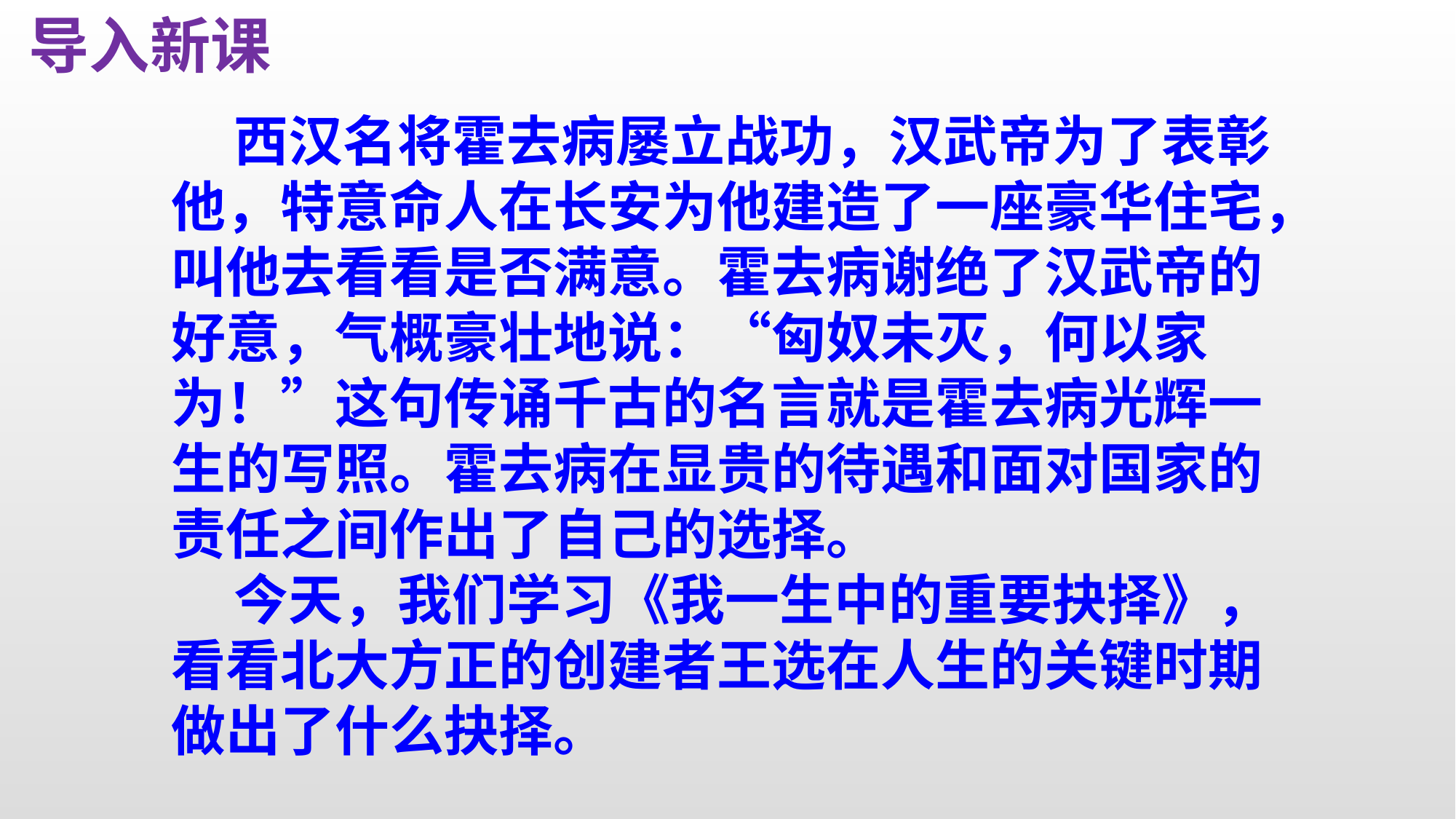

导入新课
    西汉名将霍去病屡立战功，汉武帝为了表彰他，特意命人在长安为他建造了一座豪华住宅，叫他去看看是否满意。霍去病谢绝了汉武帝的好意，气概豪壮地说：“匈奴未灭，何以家为！”这句传诵千古的名言就是霍去病光辉一生的写照。霍去病在显贵的待遇和面对国家的责任之间作出了自己的选择。
    今天，我们学习《我一生中的重要抉择》，看看北大方正的创建者王选在人生的关键时期做出了什么抉择。